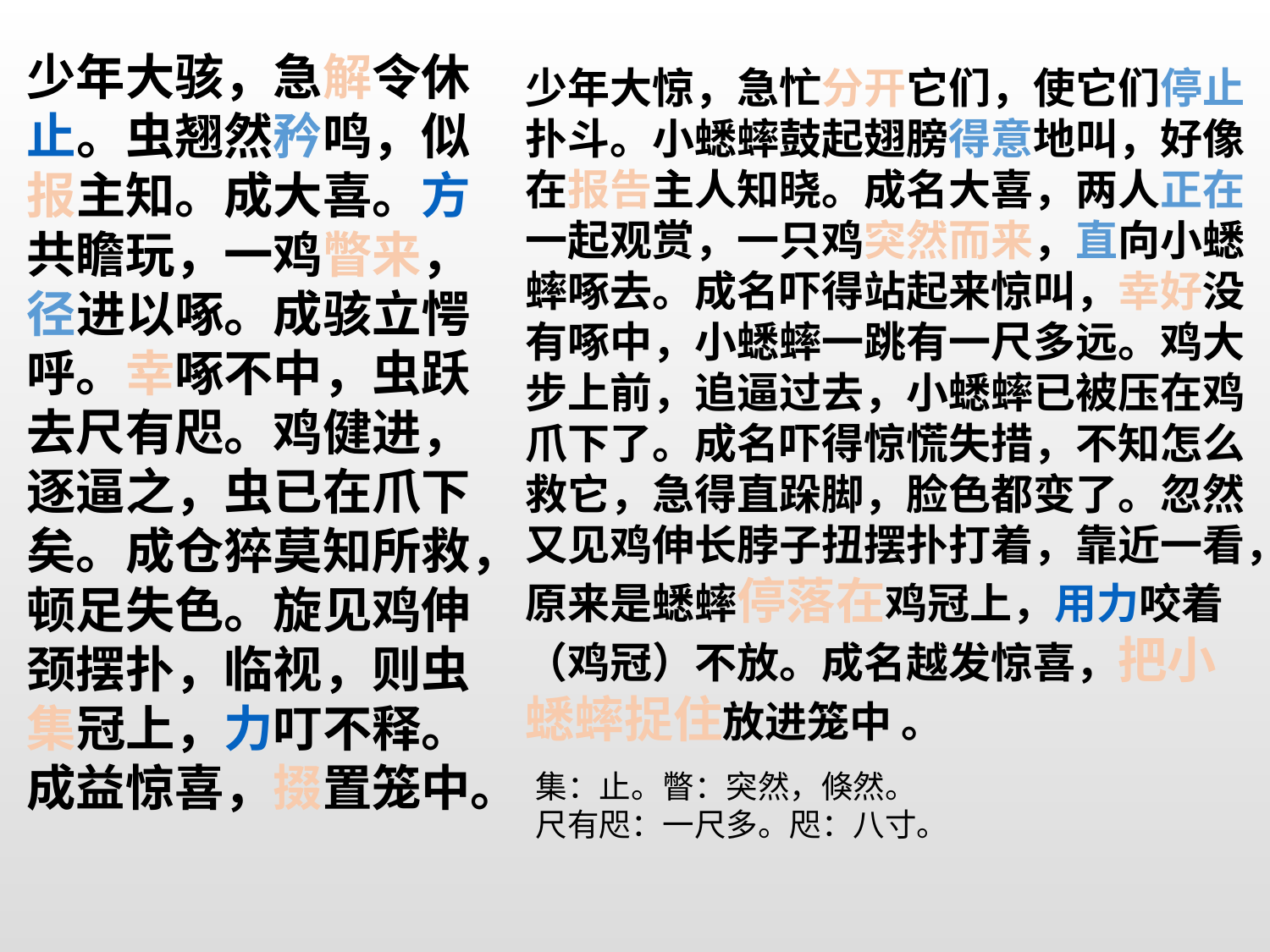

少年大骇，急解令休止。虫翘然矜鸣，似报主知。成大喜。方共瞻玩，一鸡瞥来，径进以啄。成骇立愕呼。幸啄不中，虫跃去尺有咫。鸡健进，逐逼之，虫已在爪下矣。成仓猝莫知所救，顿足失色。旋见鸡伸颈摆扑，临视，则虫集冠上，力叮不释。成益惊喜，掇置笼中。

少年大惊，急忙分开它们，使它们停止扑斗。小蟋蟀鼓起翅膀得意地叫，好像在报告主人知晓。成名大喜，两人正在一起观赏，一只鸡突然而来，直向小蟋蟀啄去。成名吓得站起来惊叫，幸好没有啄中，小蟋蟀一跳有一尺多远。鸡大步上前，追逼过去，小蟋蟀已被压在鸡爪下了。成名吓得惊慌失措，不知怎么救它，急得直跺脚，脸色都变了。忽然又见鸡伸长脖子扭摆扑打着，靠近一看，原来是蟋蟀停落在鸡冠上，用力咬着（鸡冠）不放。成名越发惊喜，把小蟋蟀捉住放进笼中 。
集：止。瞥：突然，倏然。
尺有咫：一尺多。咫：八寸。